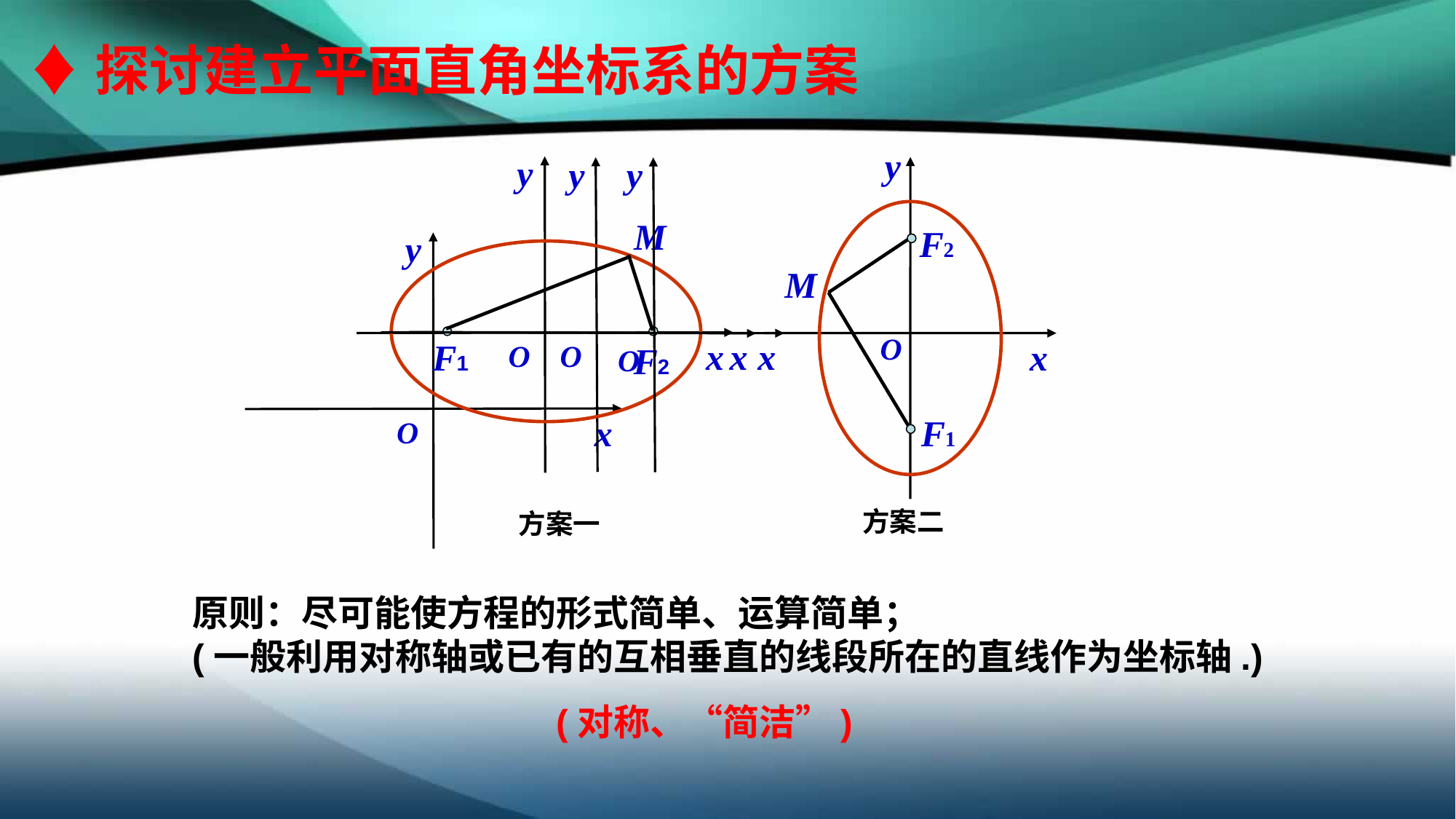

♦探讨建立平面直角坐标系的方案
y

M

O
x

  方案二
F2
F1
y

x
O
y

x
O
y

x
O
M
F1
F2
y

x
O

方案一
原则：尽可能使方程的形式简单、运算简单；
(一般利用对称轴或已有的互相垂直的线段所在的直线作为坐标轴.)
(对称、“简洁”)